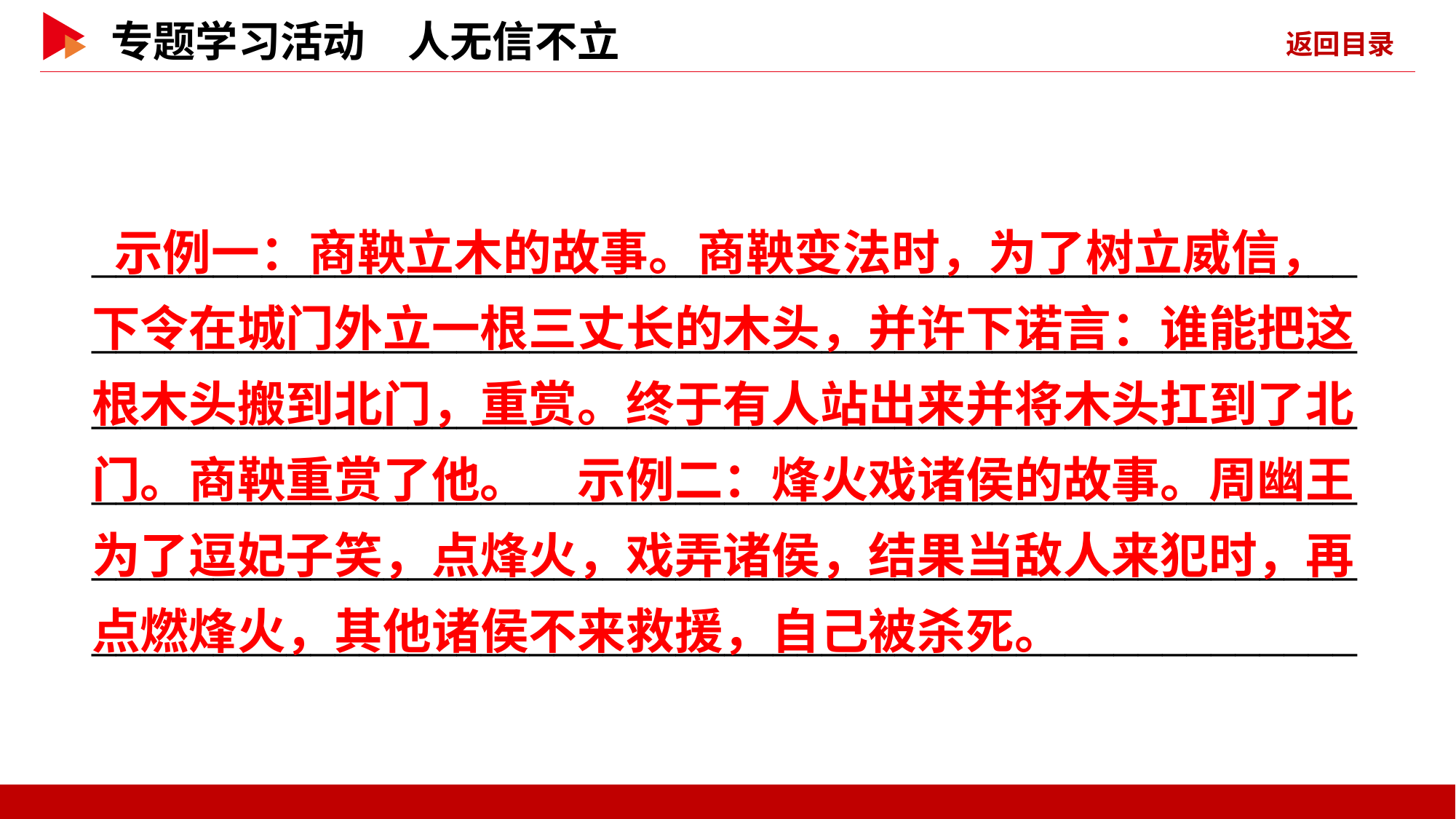

示例一：商鞅立木的故事。商鞅变法时，为了树立威信，下令在城门外立一根三丈长的木头，并许下诺言：谁能把这根木头搬到北门，重赏。终于有人站出来并将木头扛到了北门。商鞅重赏了他。　示例二：烽火戏诸侯的故事。周幽王为了逗妃子笑，点烽火，戏弄诸侯，结果当敌人来犯时，再点燃烽火，其他诸侯不来救援，自己被杀死。
________________________________________________________________________________________________________________________________________________________________________________________________________________________________________________________________________________________________________________________